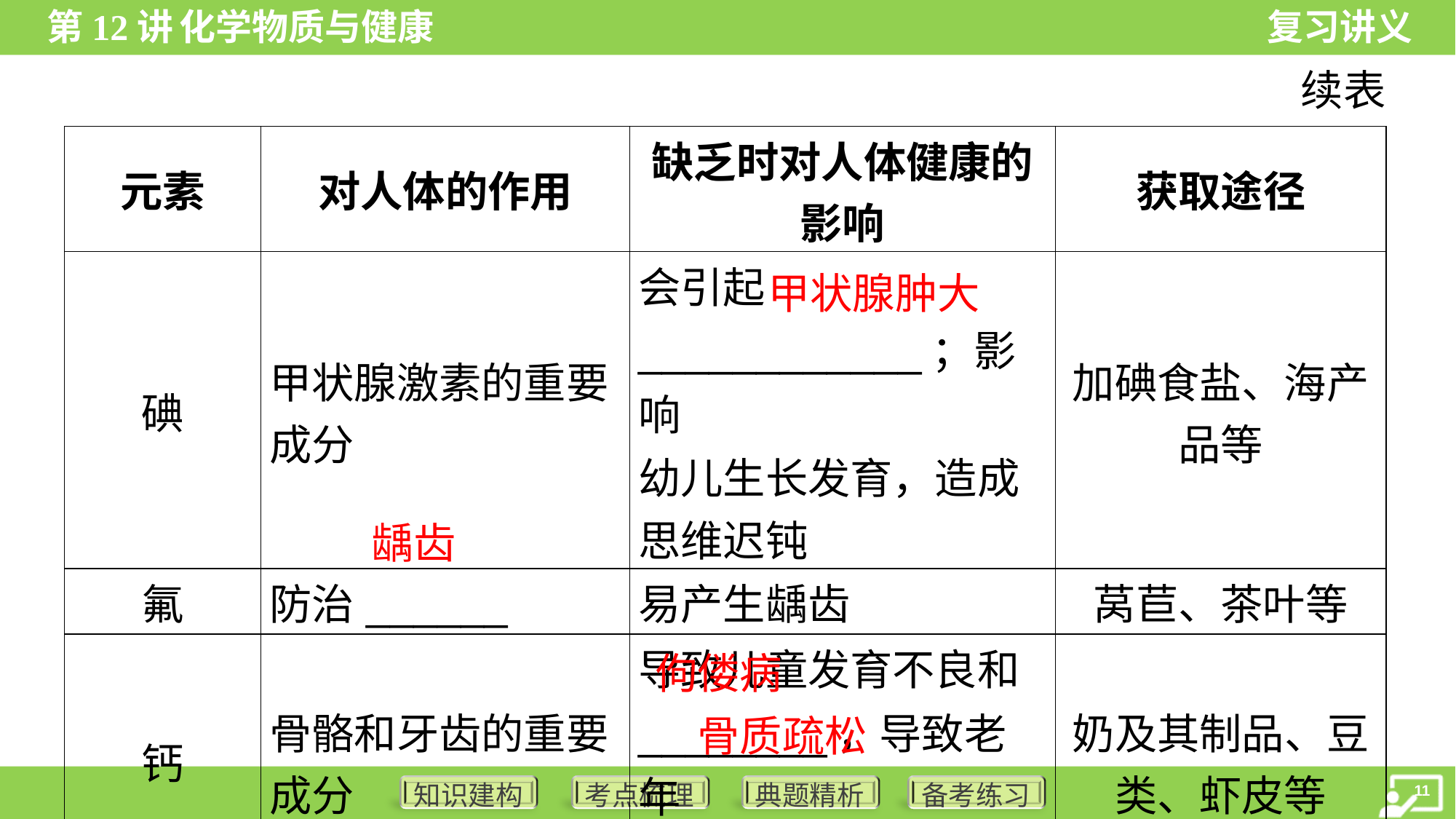

续表
| 元素 | 对人体的作用 | 缺乏时对人体健康的 影响 | 获取途径 |
| --- | --- | --- | --- |
| 碘 | 甲状腺激素的重要 成分 | 会引起\_\_\_\_\_\_\_\_\_\_\_\_；影响 幼儿生长发育，造成 思维迟钝 | 加碘食盐、海产 品等 |
| 氟 | 防治\_\_\_\_\_\_ | 易产生龋齿 | 莴苣、茶叶等 |
| 钙 | 骨骼和牙齿的重要 成分 | 导致儿童发育不良和 \_\_\_\_\_\_\_\_，导致老年 人\_\_\_\_\_\_\_\_\_\_ | 奶及其制品、豆 类、虾皮等 |
甲状腺肿大
龋齿
佝偻病
骨质疏松